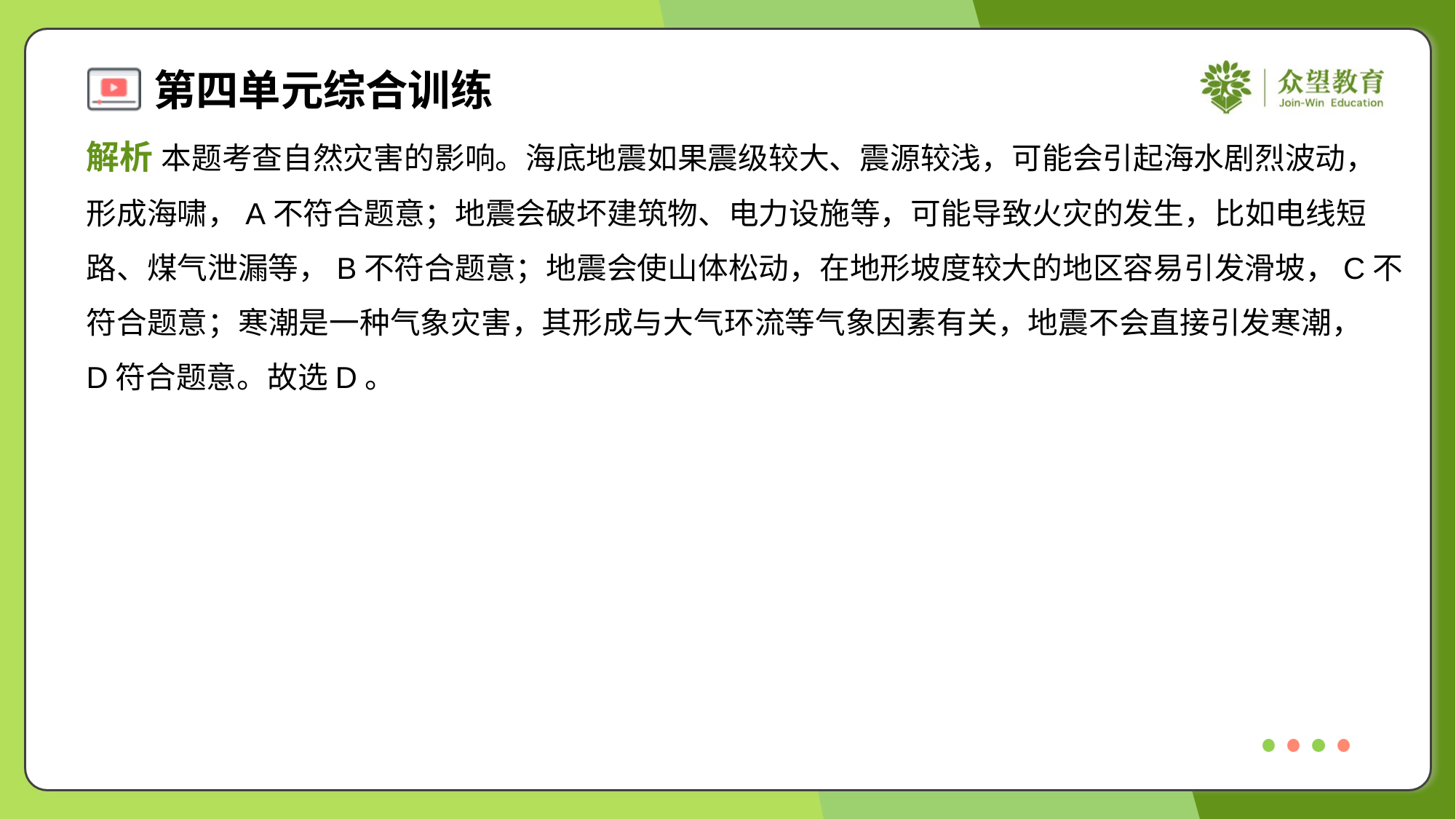

解析 本题考查自然灾害的影响。海底地震如果震级较大、震源较浅，可能会引起海水剧烈波动，
形成海啸，A不符合题意；地震会破坏建筑物、电力设施等，可能导致火灾的发生，比如电线短
路、煤气泄漏等，B不符合题意；地震会使山体松动，在地形坡度较大的地区容易引发滑坡，C不
符合题意；寒潮是一种气象灾害，其形成与大气环流等气象因素有关，地震不会直接引发寒潮，
D符合题意。故选D。